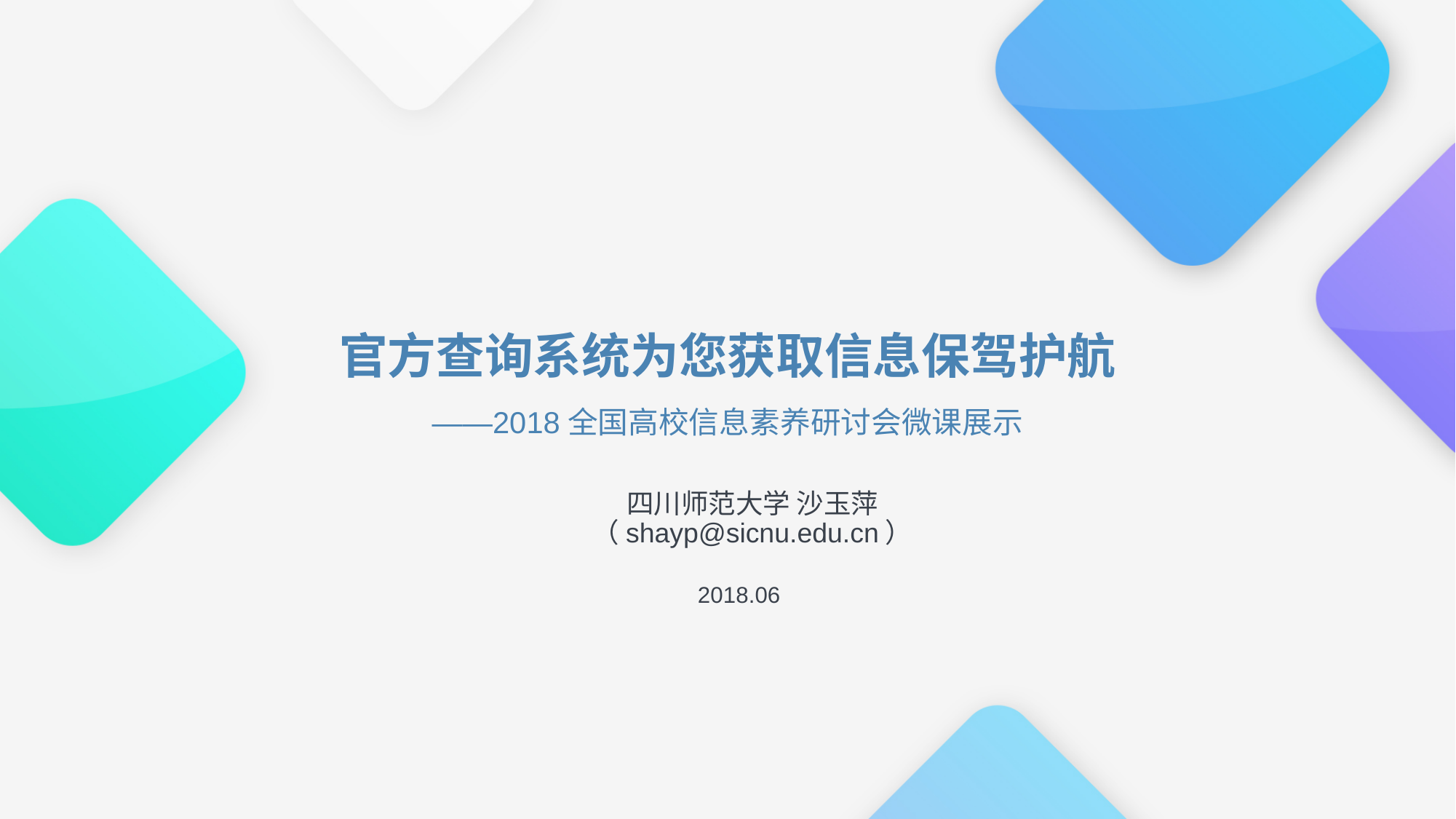

# 官方查询系统为您获取信息保驾护航
——2018全国高校信息素养研讨会微课展示
四川师范大学 沙玉萍（shayp@sicnu.edu.cn）
2018.06